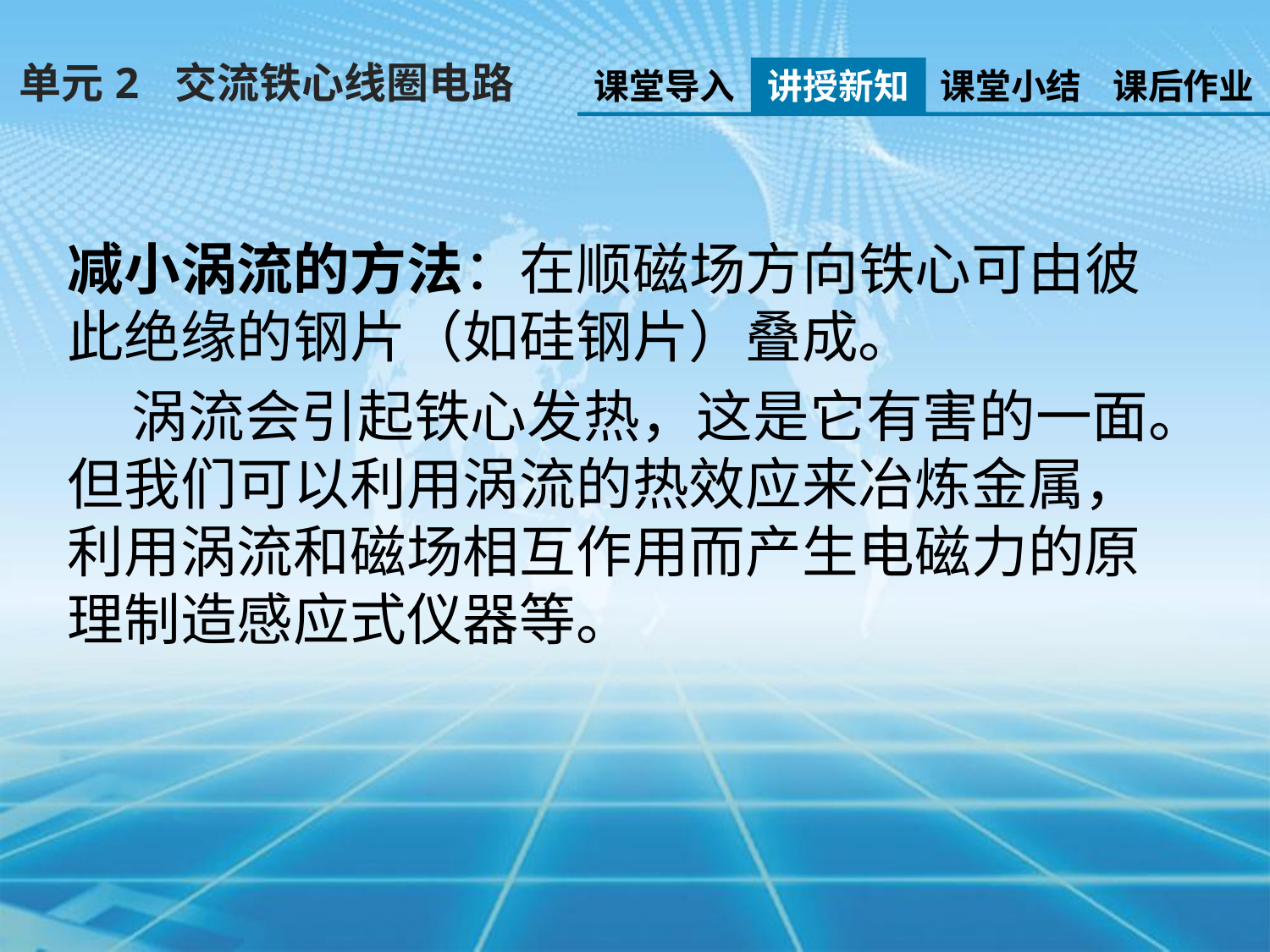

单元2 交流铁心线圈电路
课堂导入
讲授新知
课堂小结
课后作业
减小涡流的方法：在顺磁场方向铁心可由彼此绝缘的钢片（如硅钢片）叠成。
    涡流会引起铁心发热，这是它有害的一面。但我们可以利用涡流的热效应来冶炼金属，利用涡流和磁场相互作用而产生电磁力的原理制造感应式仪器等。